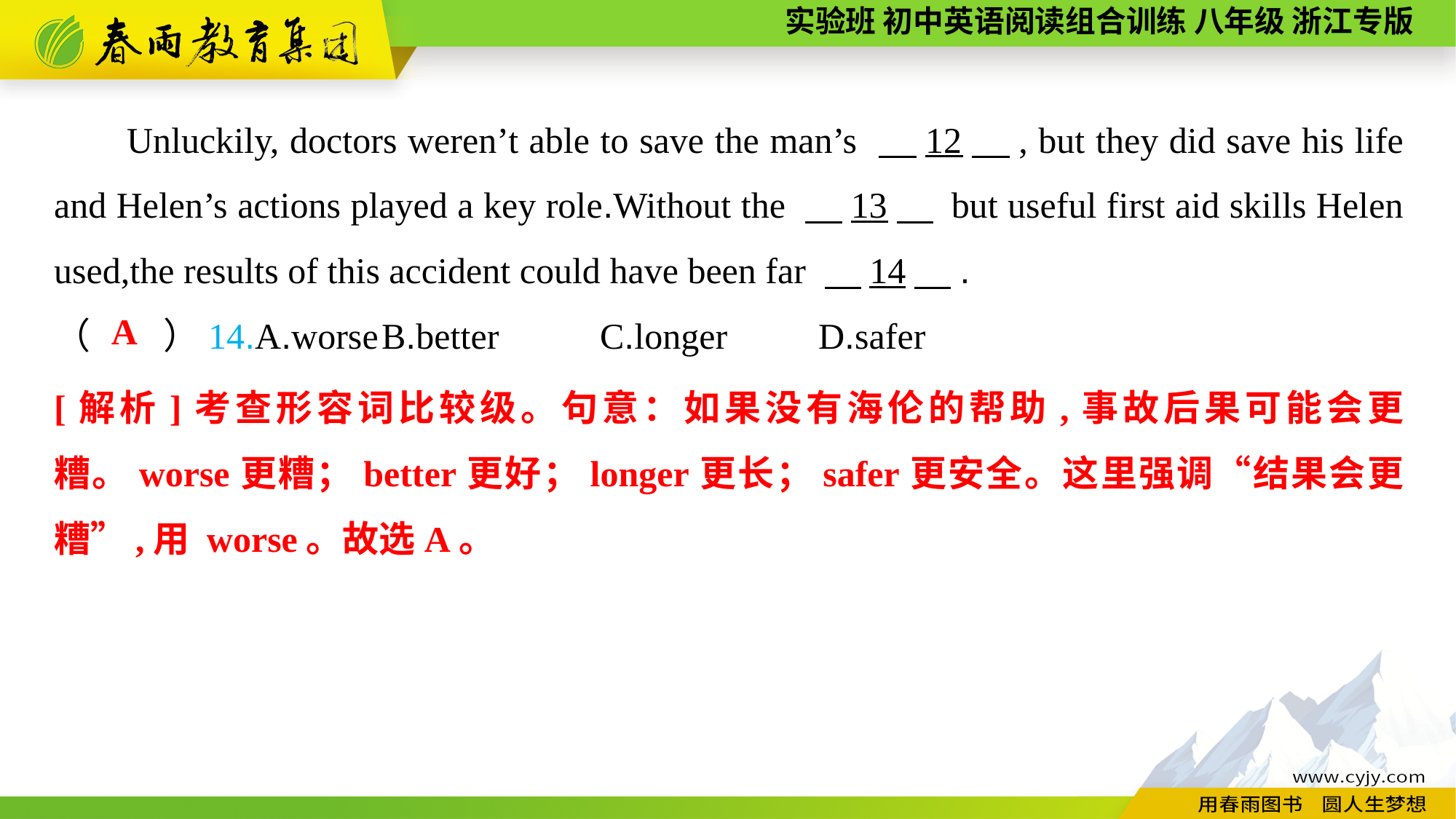

Unluckily, doctors weren’t able to save the man’s 　12　, but they did save his life and Helen’s actions played a key role.Without the 　13　 but useful first aid skills Helen used,the results of this accident could have been far 　14　.
（　　）14.A.worse	B.better	C.longer	D.safer
A
[解析]考查形容词比较级。句意：如果没有海伦的帮助,事故后果可能会更糟。worse更糟；better更好；longer更长；safer更安全。这里强调“结果会更糟”,用 worse。故选A。